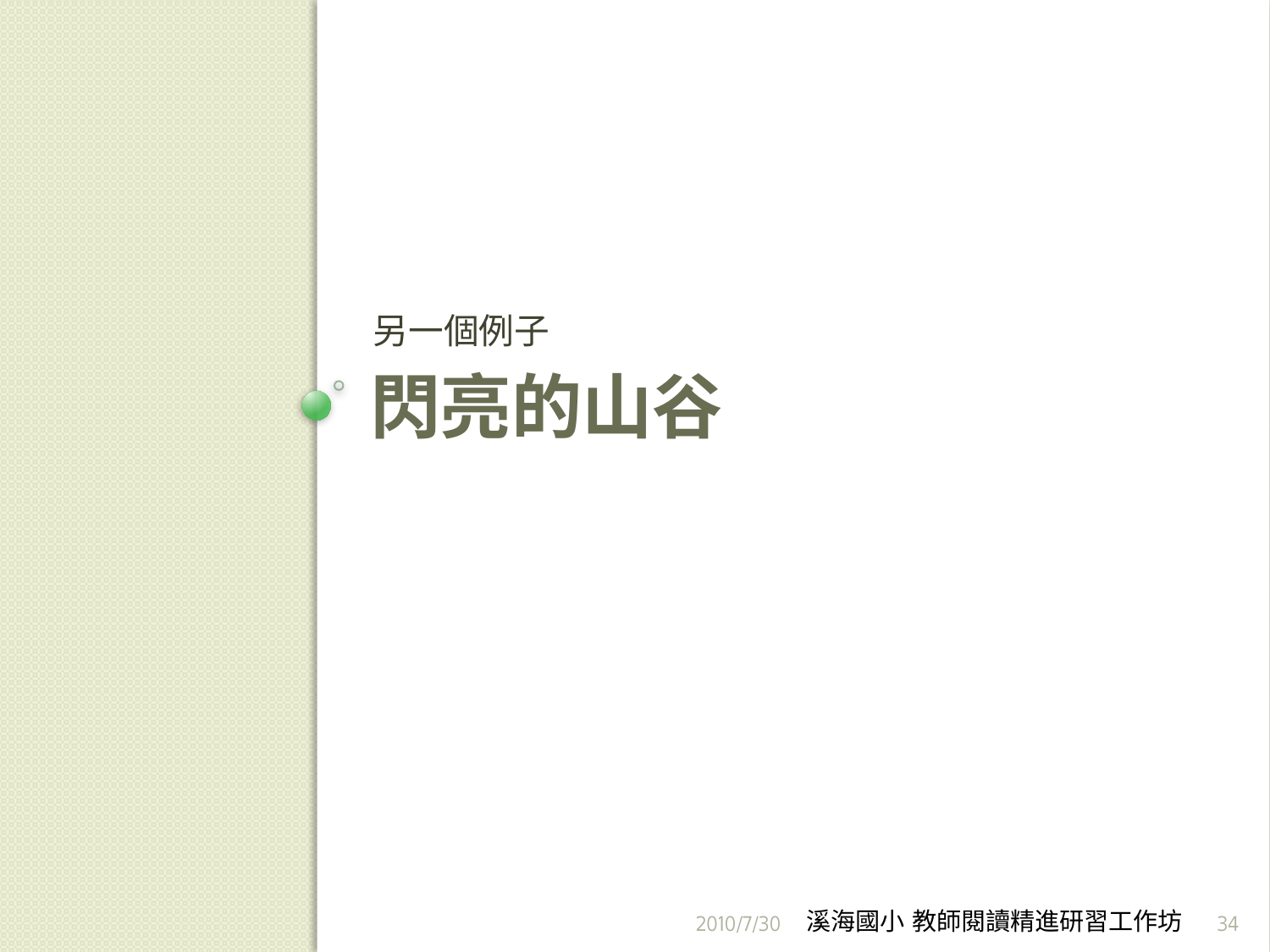

另一個例子
# 閃亮的山谷
2010/7/30
溪海國小 教師閱讀精進研習工作坊
34